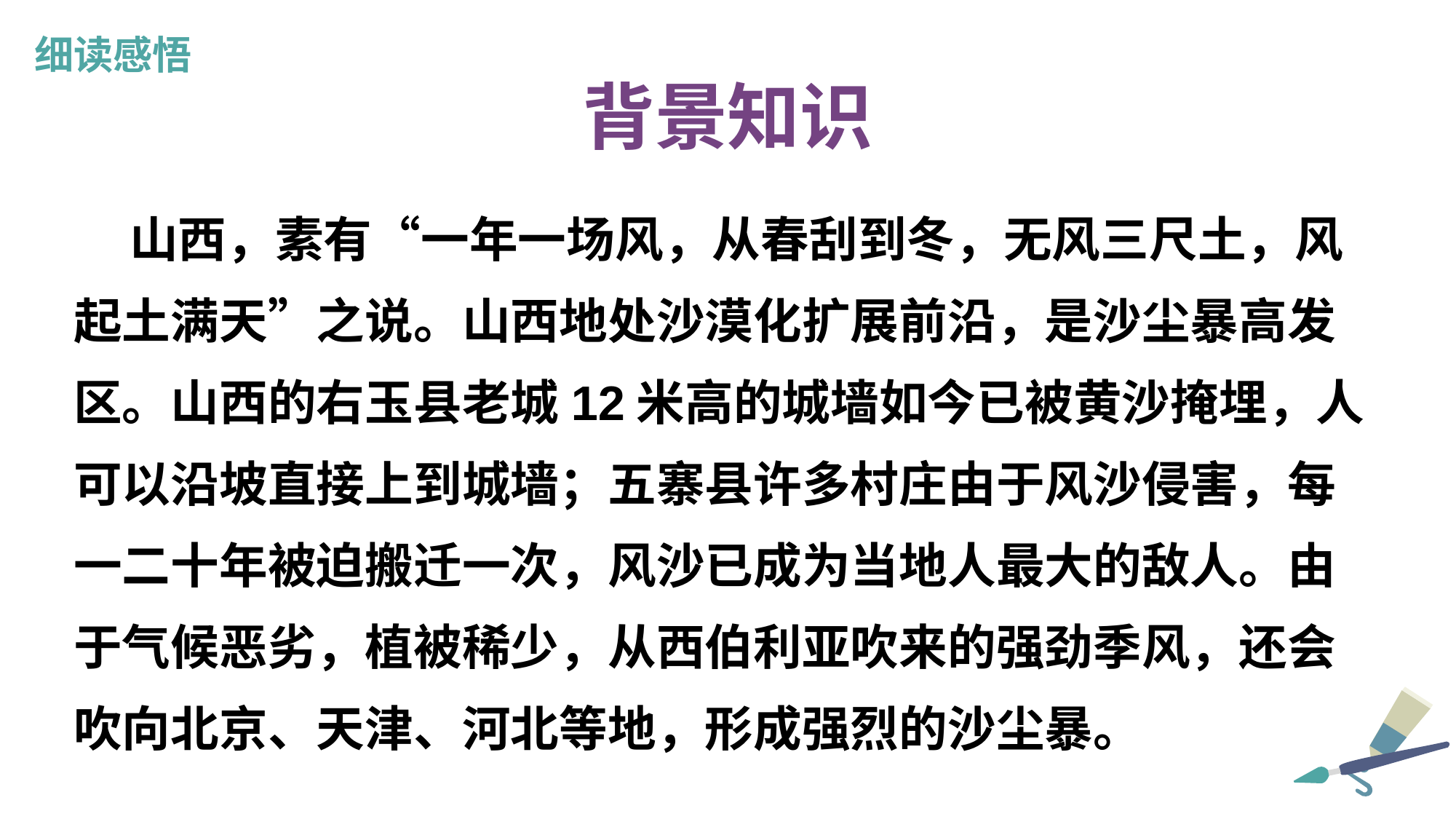

细读感悟
背景知识
    山西，素有“一年一场风，从春刮到冬，无风三尺土，风起土满天”之说。山西地处沙漠化扩展前沿，是沙尘暴高发区。山西的右玉县老城12米高的城墙如今已被黄沙掩埋，人可以沿坡直接上到城墙；五寨县许多村庄由于风沙侵害，每一二十年被迫搬迁一次，风沙已成为当地人最大的敌人。由于气候恶劣，植被稀少，从西伯利亚吹来的强劲季风，还会吹向北京、天津、河北等地，形成强烈的沙尘暴。